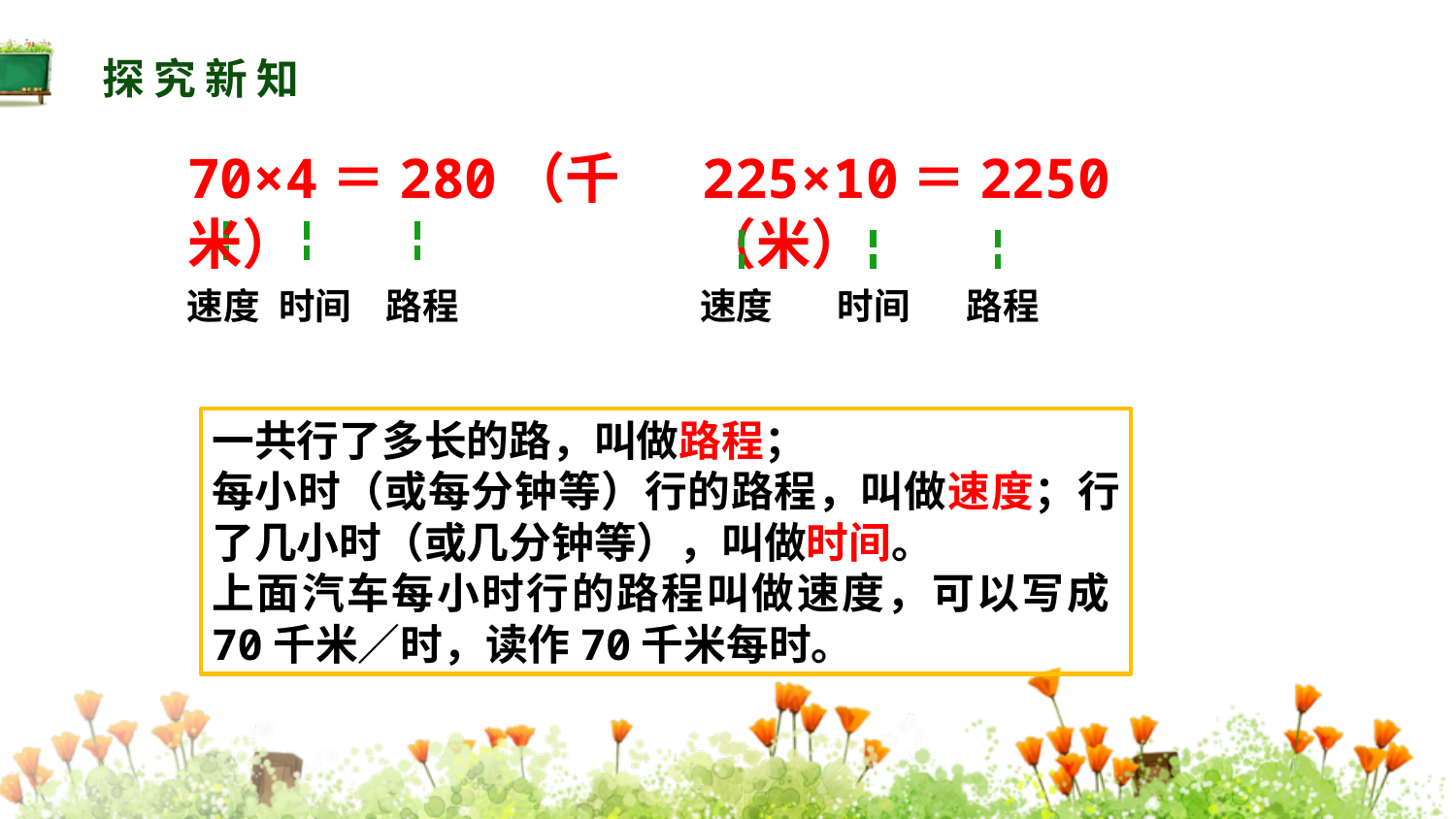

探究新知
70×4＝280（千米）
225×10＝2250（米）
速度
时间
路程
速度
时间
路程
一共行了多长的路，叫做路程；
每小时（或每分钟等）行的路程，叫做速度；行了几小时（或几分钟等），叫做时间。
上面汽车每小时行的路程叫做速度，可以写成70千米∕时，读作70千米每时。